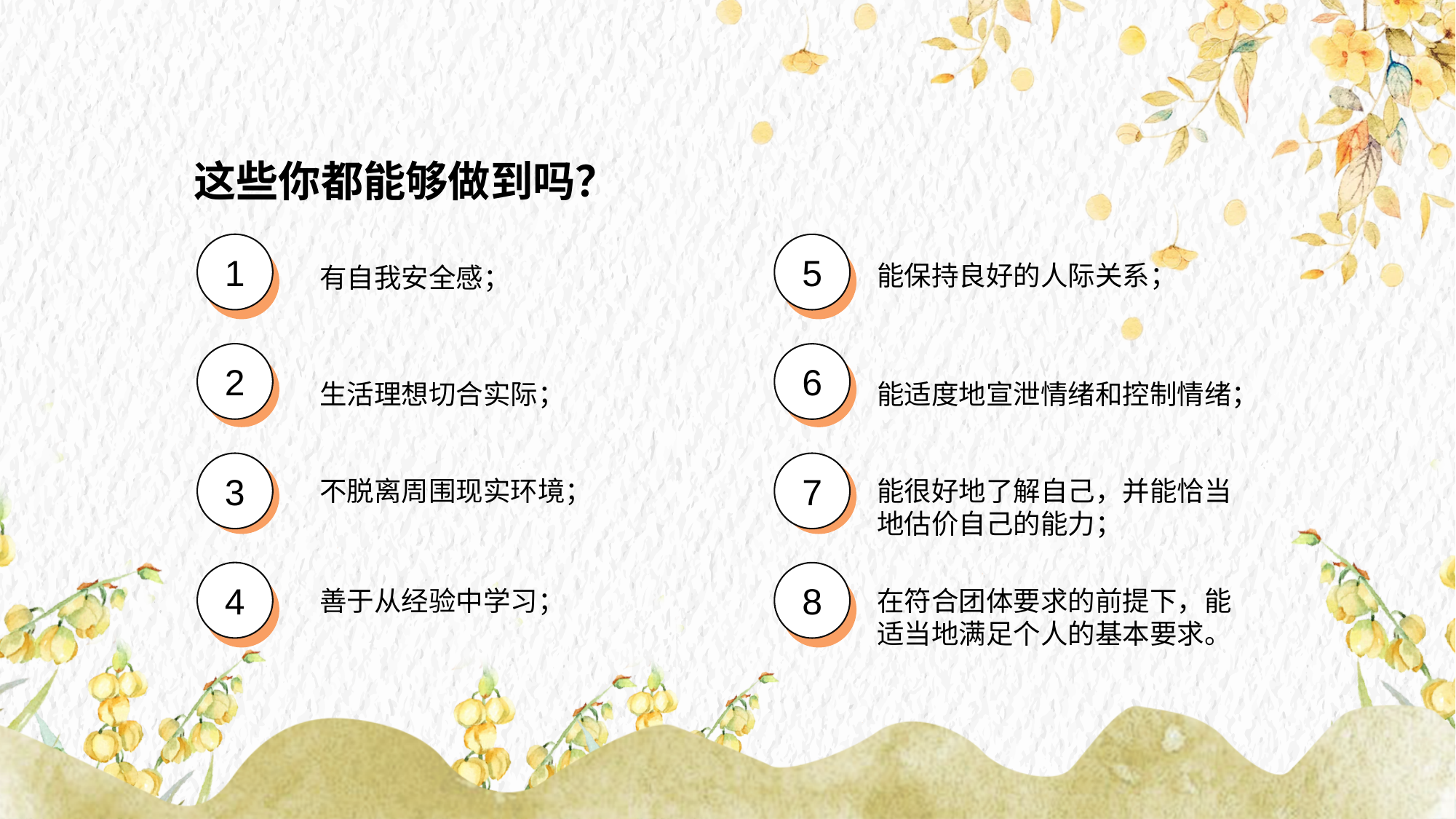

这些你都能够做到吗？
1

2

3

4

5

6

7

8

能保持良好的人际关系；
有自我安全感；
生活理想切合实际；
能适度地宣泄情绪和控制情绪；
不脱离周围现实环境；
能很好地了解自己，并能恰当地估价自己的能力；
善于从经验中学习；
在符合团体要求的前提下，能适当地满足个人的基本要求。